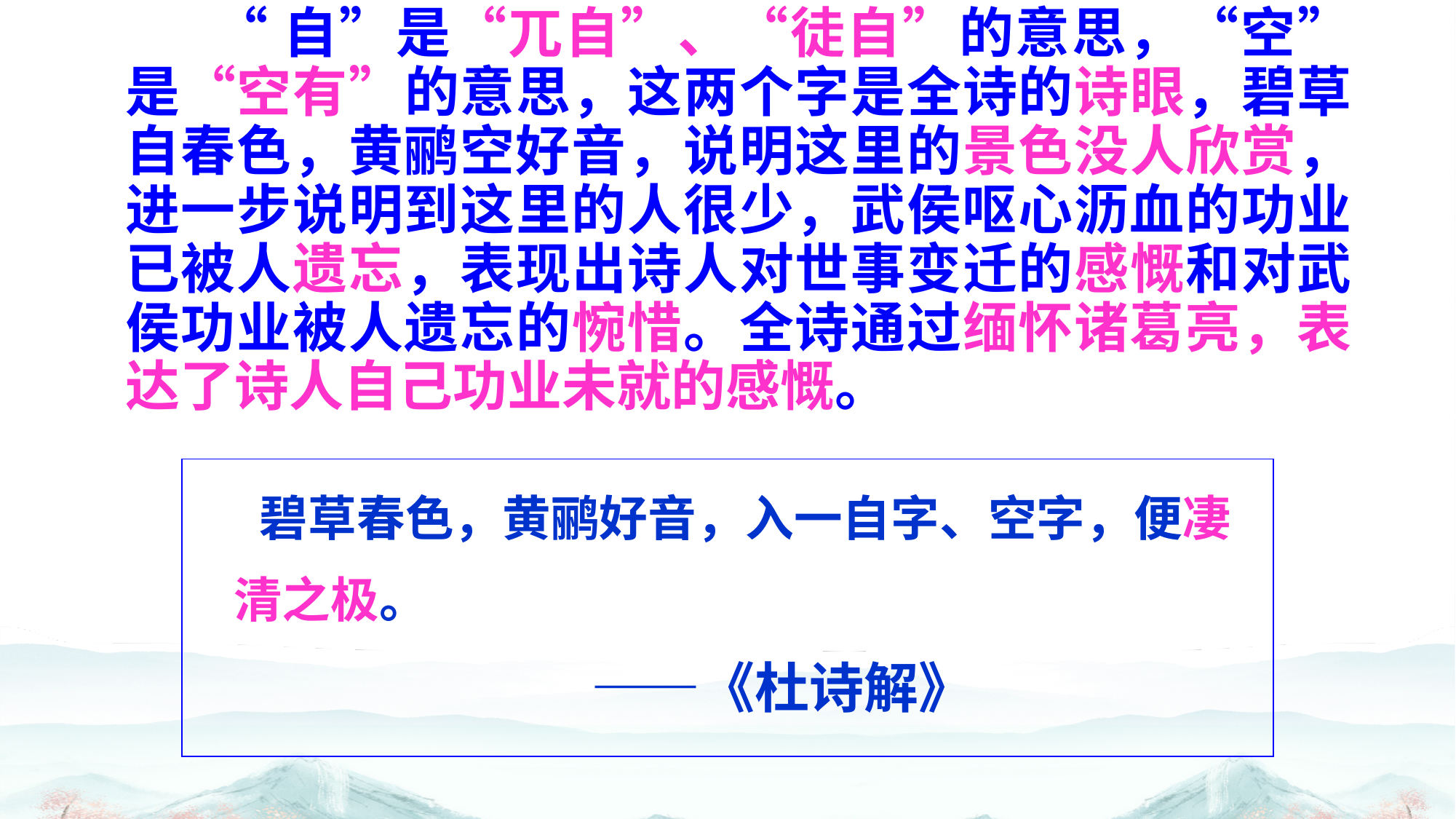

“自”是“兀自”、“徒自”的意思，“空”是“空有”的意思，这两个字是全诗的诗眼，碧草自春色，黄鹂空好音，说明这里的景色没人欣赏，进一步说明到这里的人很少，武侯呕心沥血的功业已被人遗忘，表现出诗人对世事变迁的感慨和对武侯功业被人遗忘的惋惜。全诗通过缅怀诸葛亮，表达了诗人自己功业未就的感慨。
     碧草春色，黄鹂好音，入一自字、空字，便凄清之极。
　　　                   ——《杜诗解》